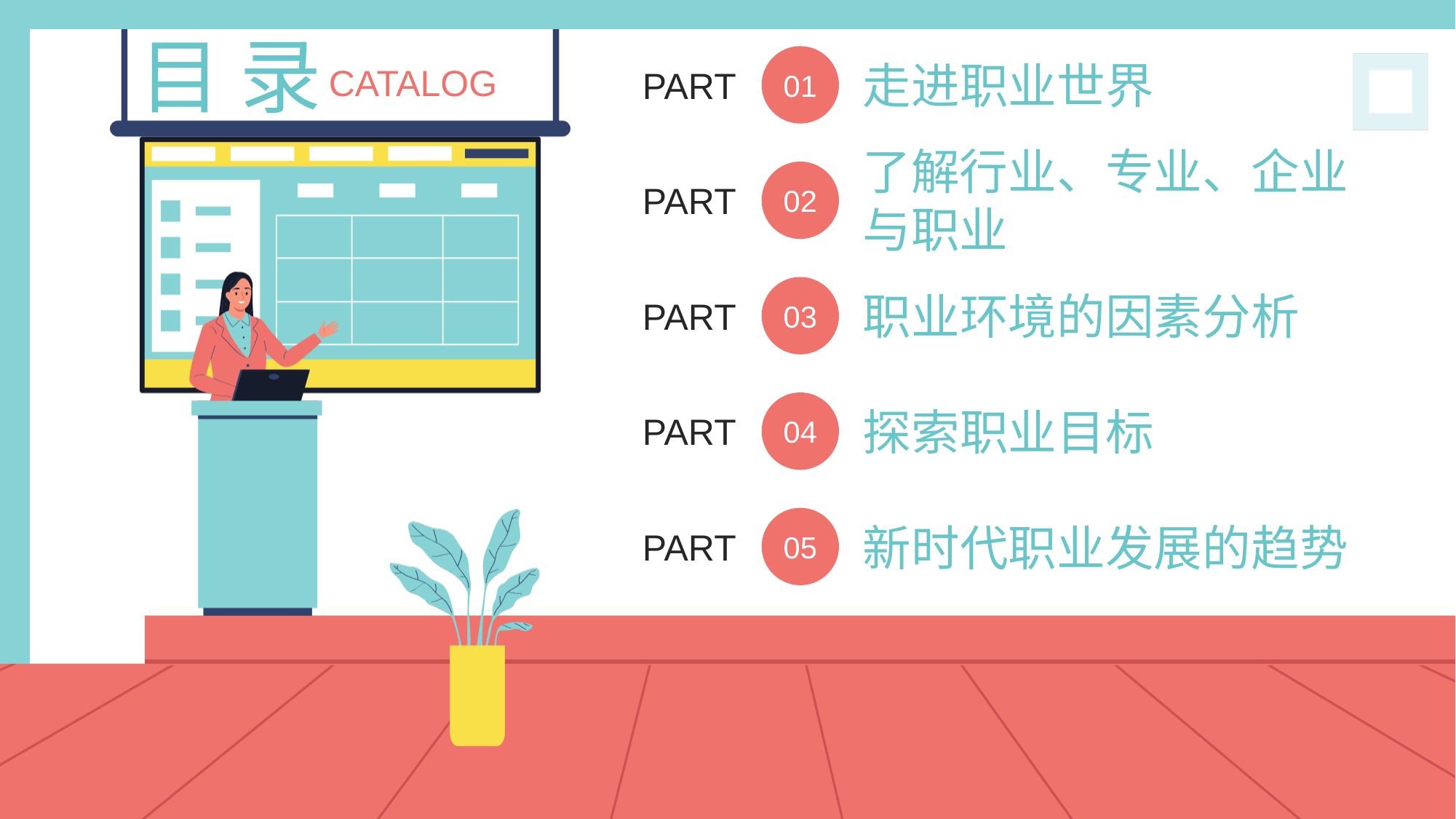

目 录
CATALOG
01
走进职业世界
PART
了解行业、专业、企业与职业
02
PART
03
职业环境的因素分析
PART
04
探索职业目标
PART
05
新时代职业发展的趋势
PART